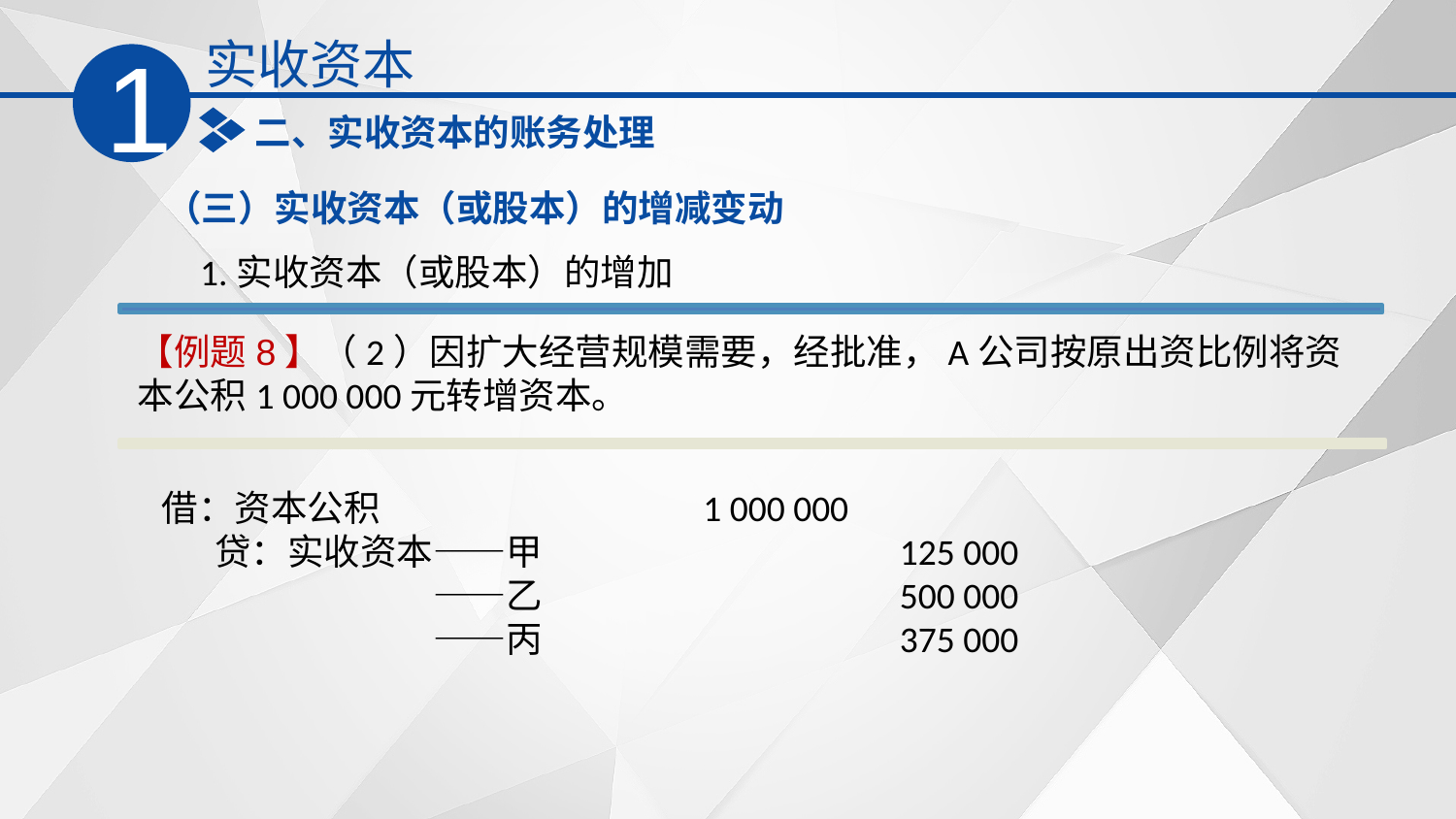

实收资本
1

二、实收资本的账务处理

（三）实收资本（或股本）的增减变动
1.实收资本（或股本）的增加

【例题8】（2）因扩大经营规模需要，经批准，A公司按原出资比例将资本公积1 000 000元转增资本。

借：资本公积　　　　                　1 000 000
　  贷：实收资本——甲　　　                             125 000
　　　　　　　  ——乙　　　                             500 000
　　　　　　　  ——丙　　　                             375 000